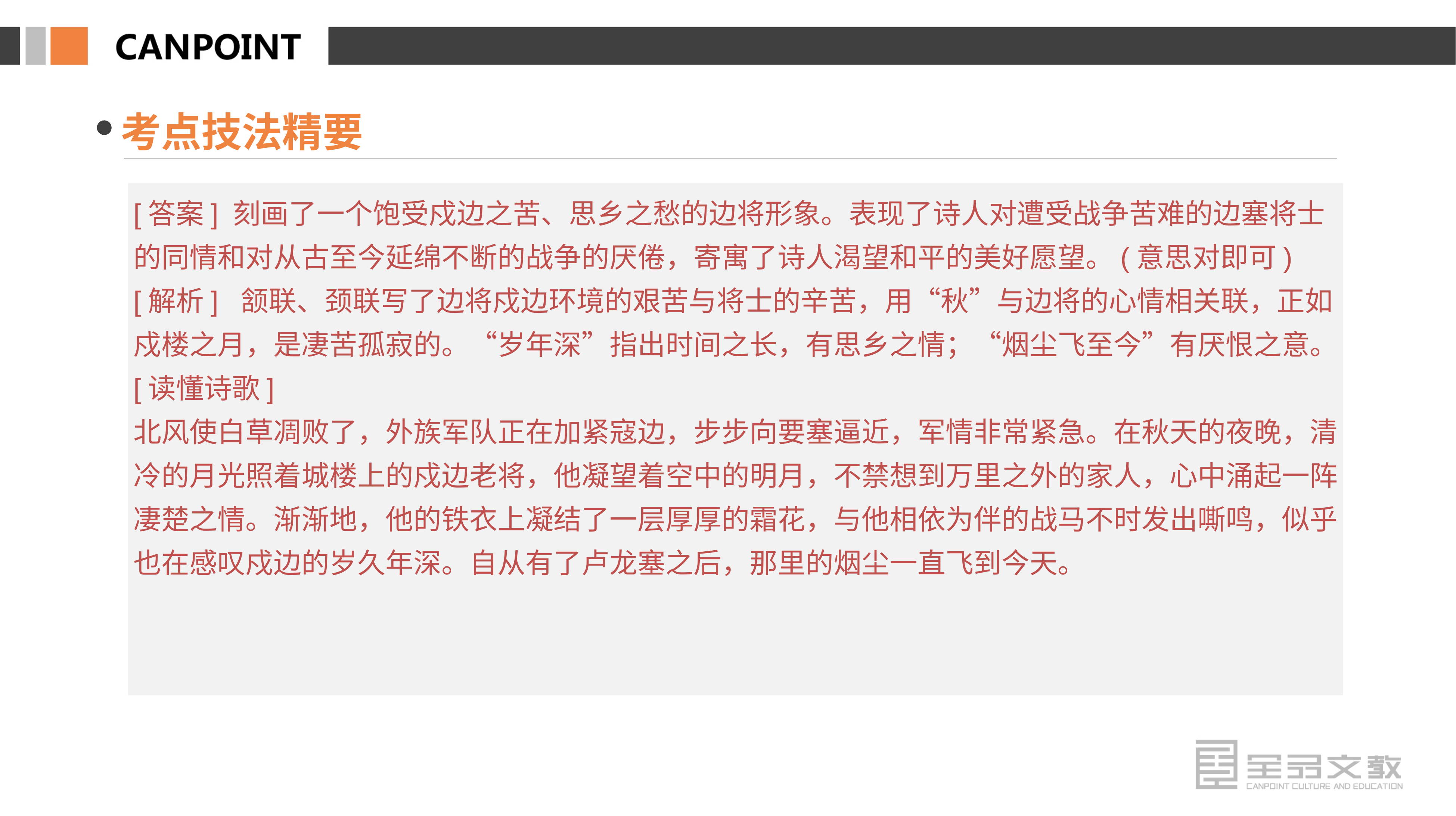

考点技法精要

[答案] 刻画了一个饱受戍边之苦、思乡之愁的边将形象。表现了诗人对遭受战争苦难的边塞将士的同情和对从古至今延绵不断的战争的厌倦，寄寓了诗人渴望和平的美好愿望。(意思对即可)
[解析]  颔联、颈联写了边将戍边环境的艰苦与将士的辛苦，用“秋”与边将的心情相关联，正如戍楼之月，是凄苦孤寂的。“岁年深”指出时间之长，有思乡之情；“烟尘飞至今”有厌恨之意。
[读懂诗歌]
北风使白草凋败了，外族军队正在加紧寇边，步步向要塞逼近，军情非常紧急。在秋天的夜晚，清冷的月光照着城楼上的戍边老将，他凝望着空中的明月，不禁想到万里之外的家人，心中涌起一阵凄楚之情。渐渐地，他的铁衣上凝结了一层厚厚的霜花，与他相依为伴的战马不时发出嘶鸣，似乎也在感叹戍边的岁久年深。自从有了卢龙塞之后，那里的烟尘一直飞到今天。